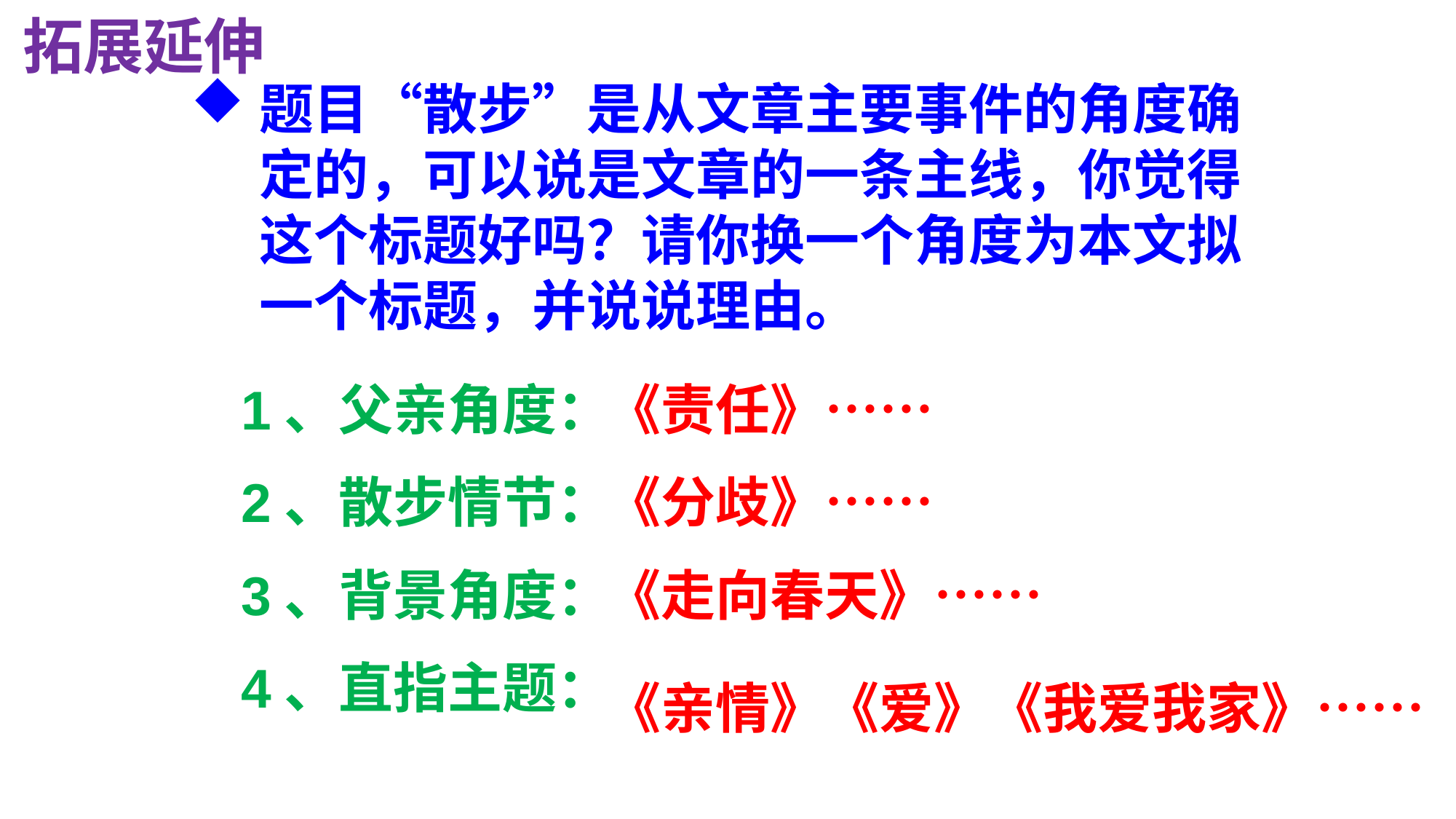

拓展延伸
题目“散步”是从文章主要事件的角度确定的，可以说是文章的一条主线，你觉得这个标题好吗？请你换一个角度为本文拟一个标题，并说说理由。
1、父亲角度：
2、散步情节：
3、背景角度：
4、直指主题：
《责任》……
《分歧》……
《走向春天》……
《亲情》《爱》《我爱我家》……